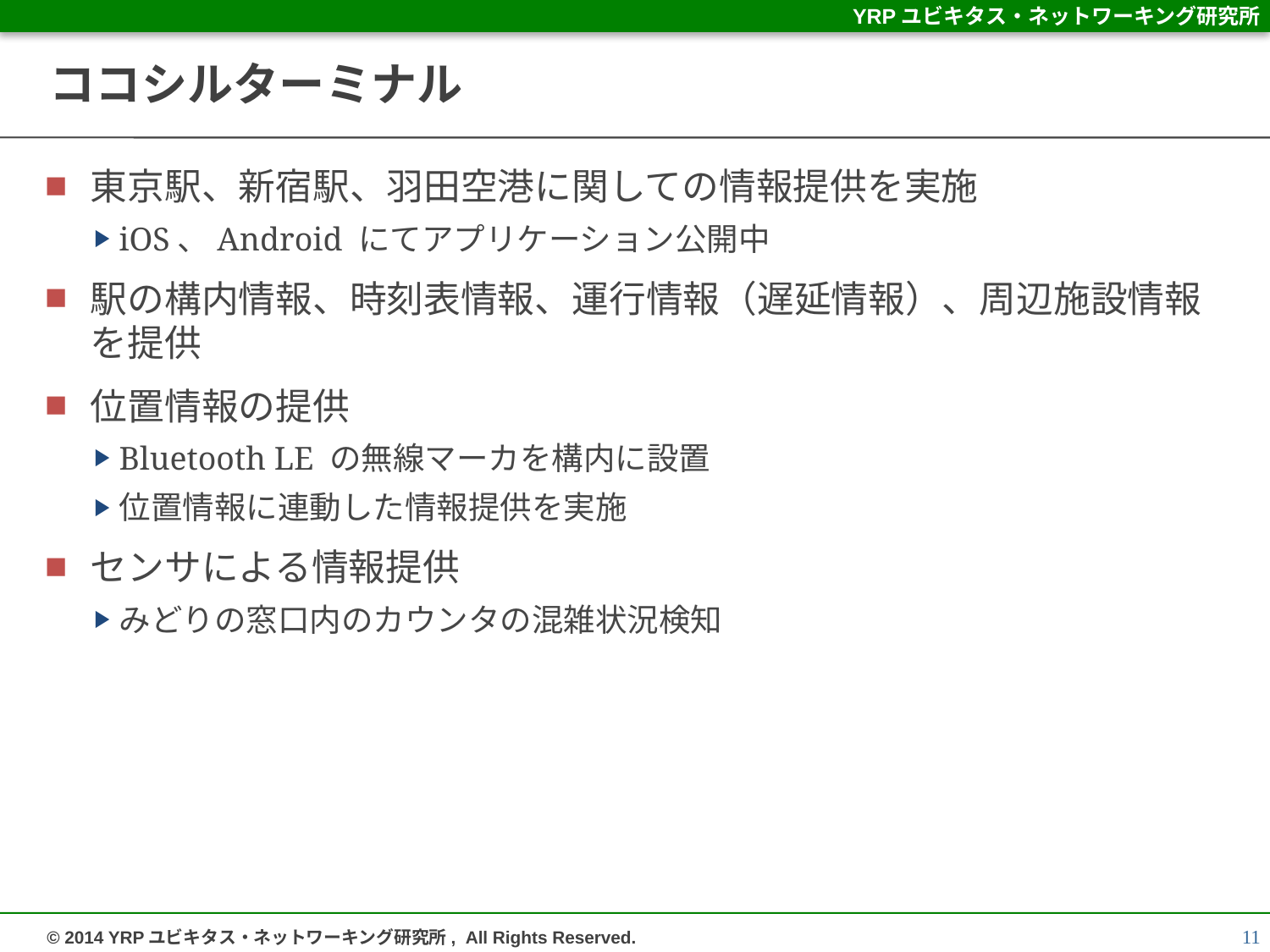

# ココシルターミナル
東京駅、新宿駅、羽田空港に関しての情報提供を実施
iOS、Android にてアプリケーション公開中
駅の構内情報、時刻表情報、運行情報（遅延情報）、周辺施設情報を提供
位置情報の提供
Bluetooth LE の無線マーカを構内に設置
位置情報に連動した情報提供を実施
センサによる情報提供
みどりの窓口内のカウンタの混雑状況検知

11